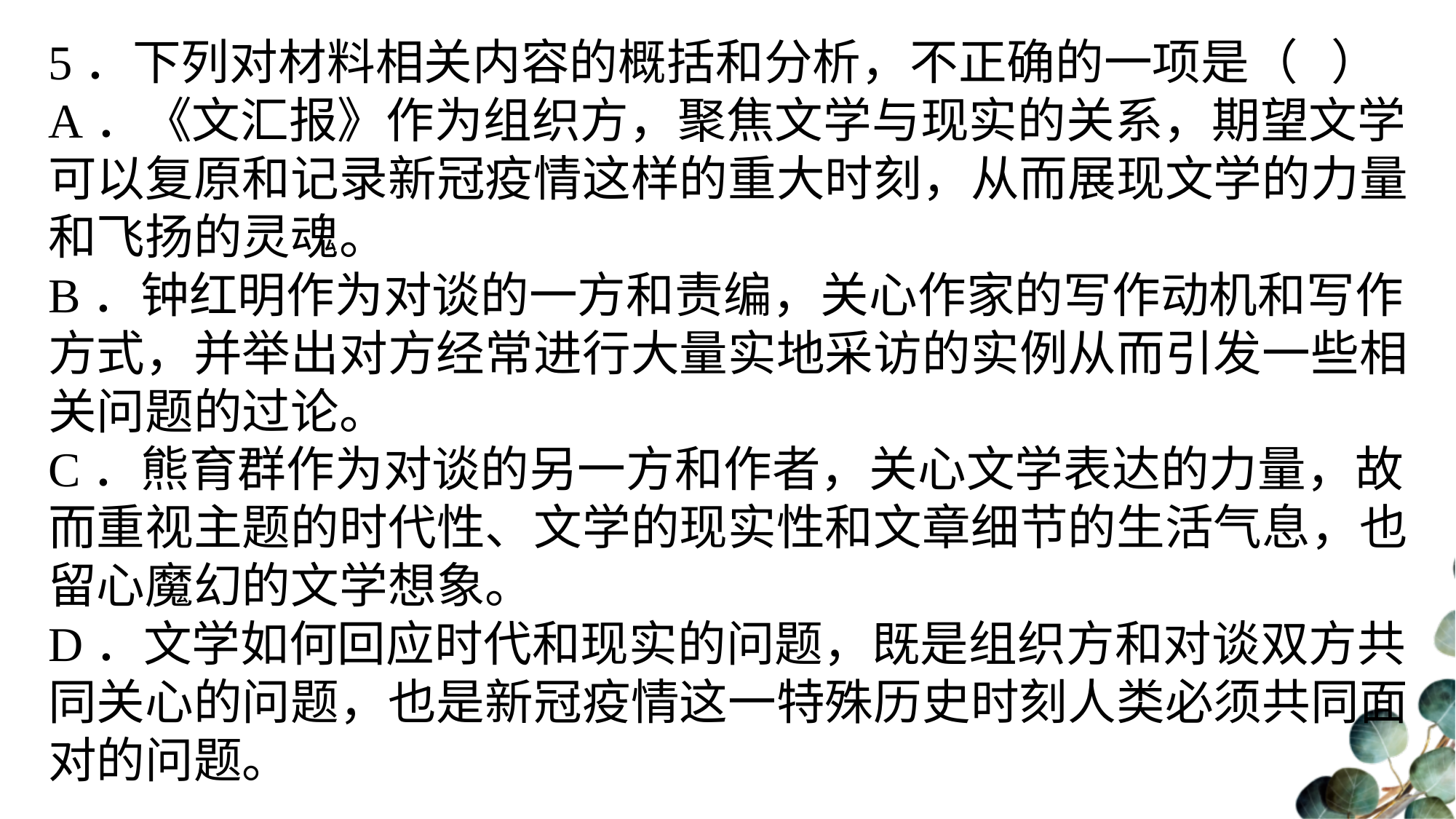

5．下列对材料相关内容的概括和分析，不正确的一项是（   ）
A．《文汇报》作为组织方，聚焦文学与现实的关系，期望文学可以复原和记录新冠疫情这样的重大时刻，从而展现文学的力量和飞扬的灵魂。
B．钟红明作为对谈的一方和责编，关心作家的写作动机和写作方式，并举出对方经常进行大量实地采访的实例从而引发一些相关问题的过论。
C．熊育群作为对谈的另一方和作者，关心文学表达的力量，故而重视主题的时代性、文学的现实性和文章细节的生活气息，也留心魔幻的文学想象。
D．文学如何回应时代和现实的问题，既是组织方和对谈双方共同关心的问题，也是新冠疫情这一特殊历史时刻人类必须共同面对的问题。